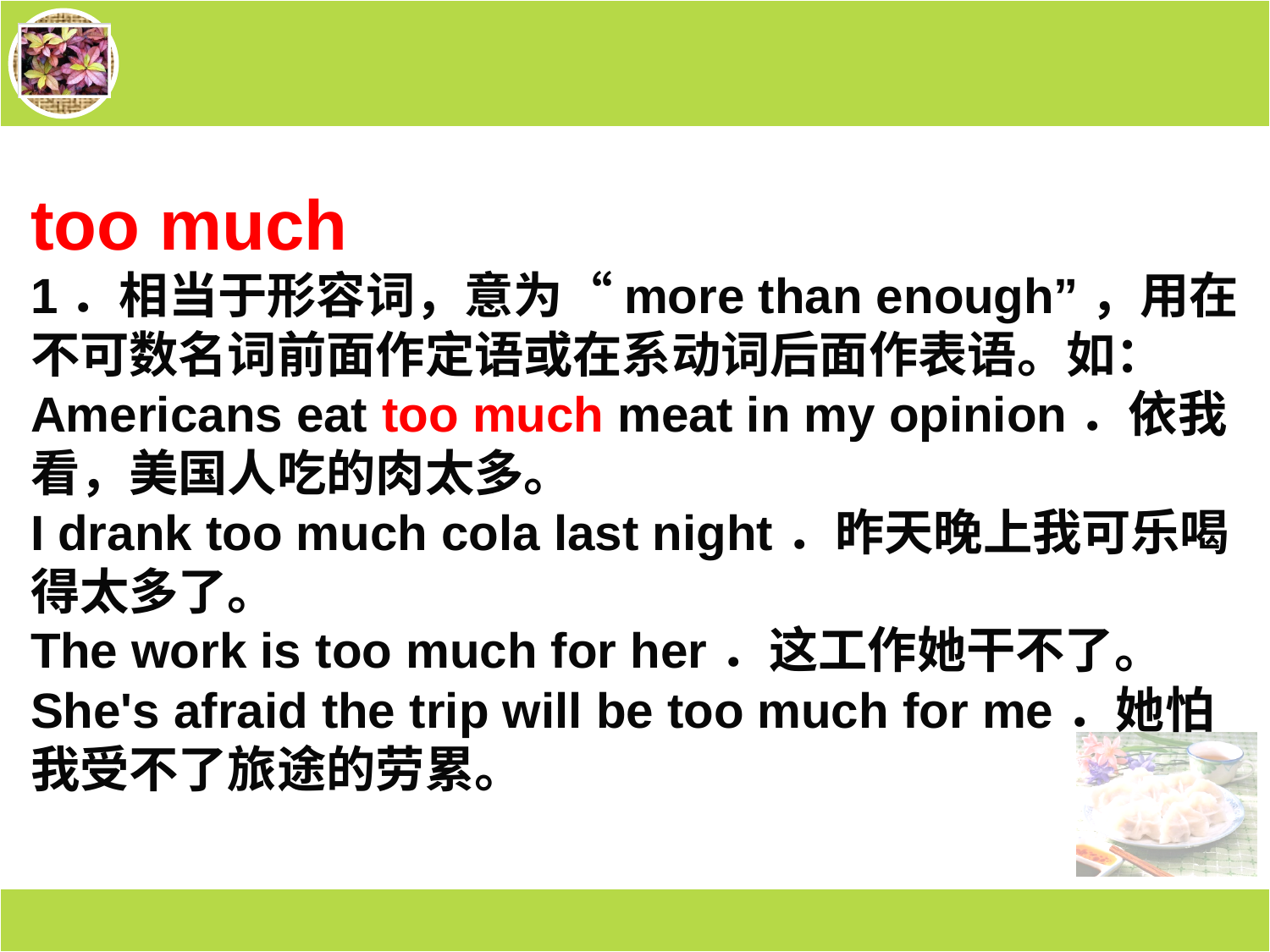

too much
1．相当于形容词，意为“more than enough”，用在不可数名词前面作定语或在系动词后面作表语。如：
Americans eat too much meat in my opinion．依我看，美国人吃的肉太多。
I drank too much cola last night．昨天晚上我可乐喝得太多了。
The work is too much for her．这工作她干不了。
She's afraid the trip will be too much for me．她怕我受不了旅途的劳累。